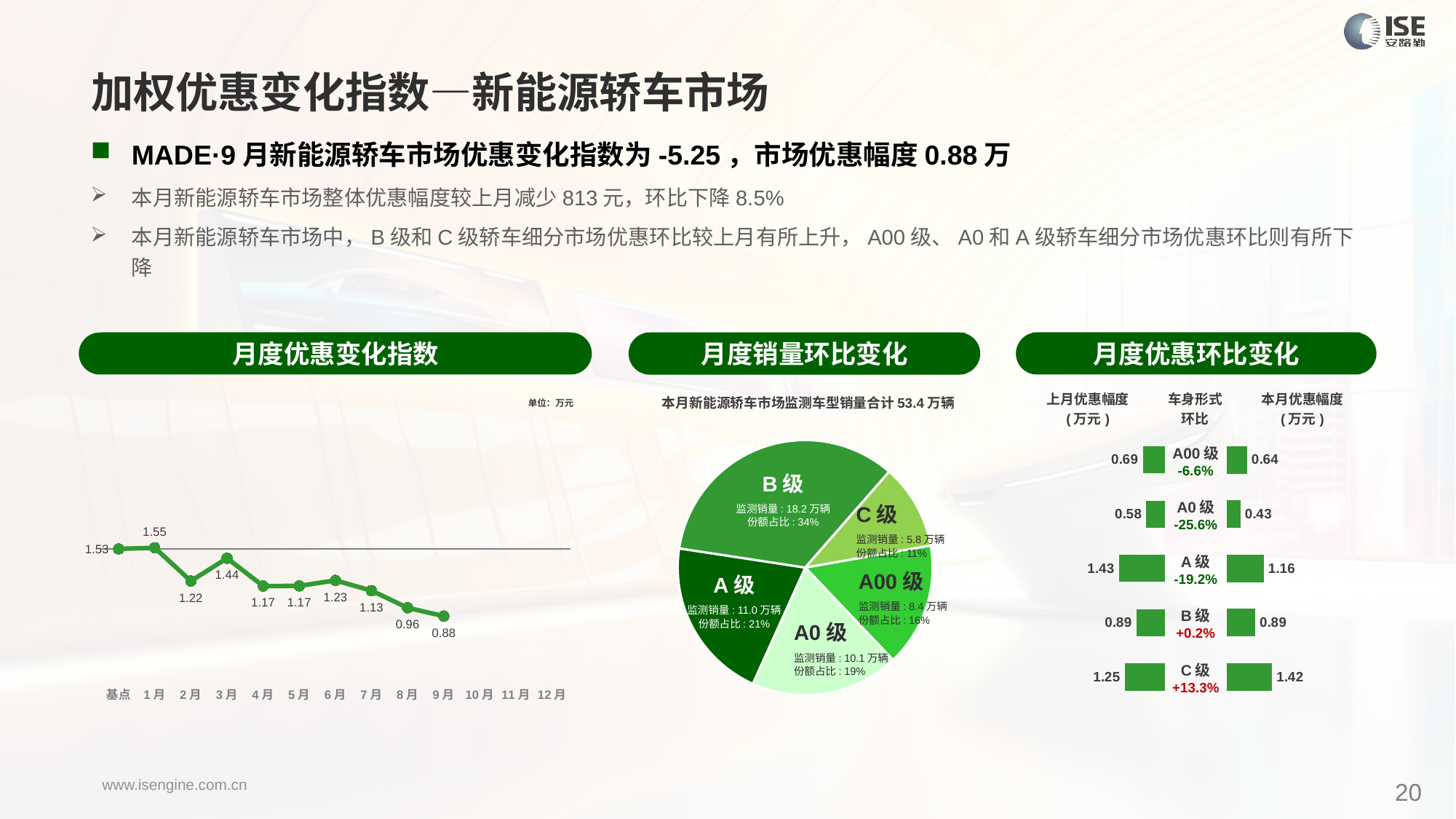

加权优惠变化指数—新能源轿车市场
MADE·9月新能源轿车市场优惠变化指数为-5.25，市场优惠幅度0.88万
本月新能源轿车市场整体优惠幅度较上月减少813元，环比下降8.5%
本月新能源轿车市场中，B级和C级轿车细分市场优惠环比较上月有所上升，A00级、A0和A级轿车细分市场优惠环比则有所下降
月度优惠变化指数

月度优惠环比变化

月度销量环比变化

### Chart

| Category | Y2024 |
|---|---|
| 基点 | 0.0 |
| 1月 | 0.09 |
| 2月 | -2.51 |
| 3月 | -0.73 |
| 4月 | -2.9 |
| 5月 | -2.89 |
| 6月 | -2.46 |
| 7月 | -3.26 |
| 8月 | -4.6 |
| 9月 | -5.25 |
| 10月 | None |
| 11月 | None |
| 12月 | None |
本月新能源轿车市场监测车型销量合计53.4万辆
| 上月优惠幅度 (万元) | 车身形式 环比 | 本月优惠幅度 (万元) |
| --- | --- | --- |
单位：万元

### Chart

| Category | 细分市场 |
|---|---|
| A00级 | 83742.0 |
| A0 | 100684.0 |
| A级 | 110402.0 |
| B级 | 181869.0 |
| C级 | 57555.0 |
| A00级 -6.6% |
| --- |
| A0级 -25.6% |
| A级 -19.2% |
| B级 +0.2% |
| C级 +13.3% |

### Chart

| Category | 成交均价 |
|---|---|
| A00 | 0.69 |
| A0 | 0.58 |
| A | 1.43 |
| B | 0.89 |
| C | 1.25 |

### Chart

| Category | 金额 |
|---|---|
| A00 | 0.643791645769148 |
| A0 | 0.4331250248301618 |
| A | 1.156744261879314 |
| B | 0.8882967410608736 |
| C | 1.415440708887151 |
B级
监测销量: 18.2万辆
份额占比: 34%
C级
监测销量: 5.8万辆
份额占比: 11%
A00级
监测销量: 8.4万辆
份额占比: 16%
A级
监测销量: 11.0万辆
份额占比: 21%
A0级
监测销量: 10.1万辆
份额占比: 19%
20